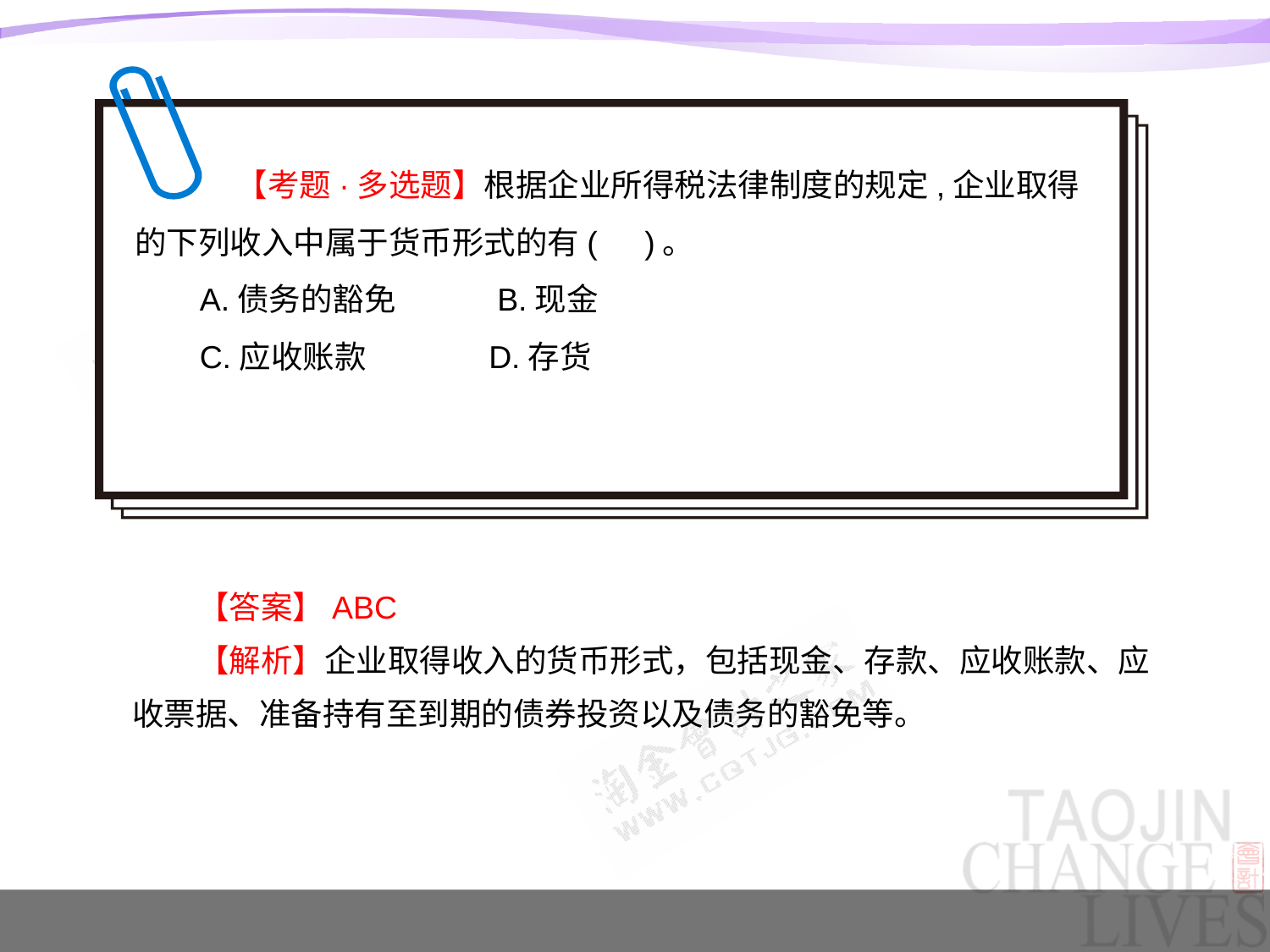

【考题·多选题】根据企业所得税法律制度的规定,企业取得的下列收入中属于货币形式的有(　)。
A.债务的豁免             B.现金
C.应收账款                D.存货

【答案】ABC
【解析】企业取得收入的货币形式，包括现金、存款、应收账款、应收票据、准备持有至到期的债券投资以及债务的豁免等。